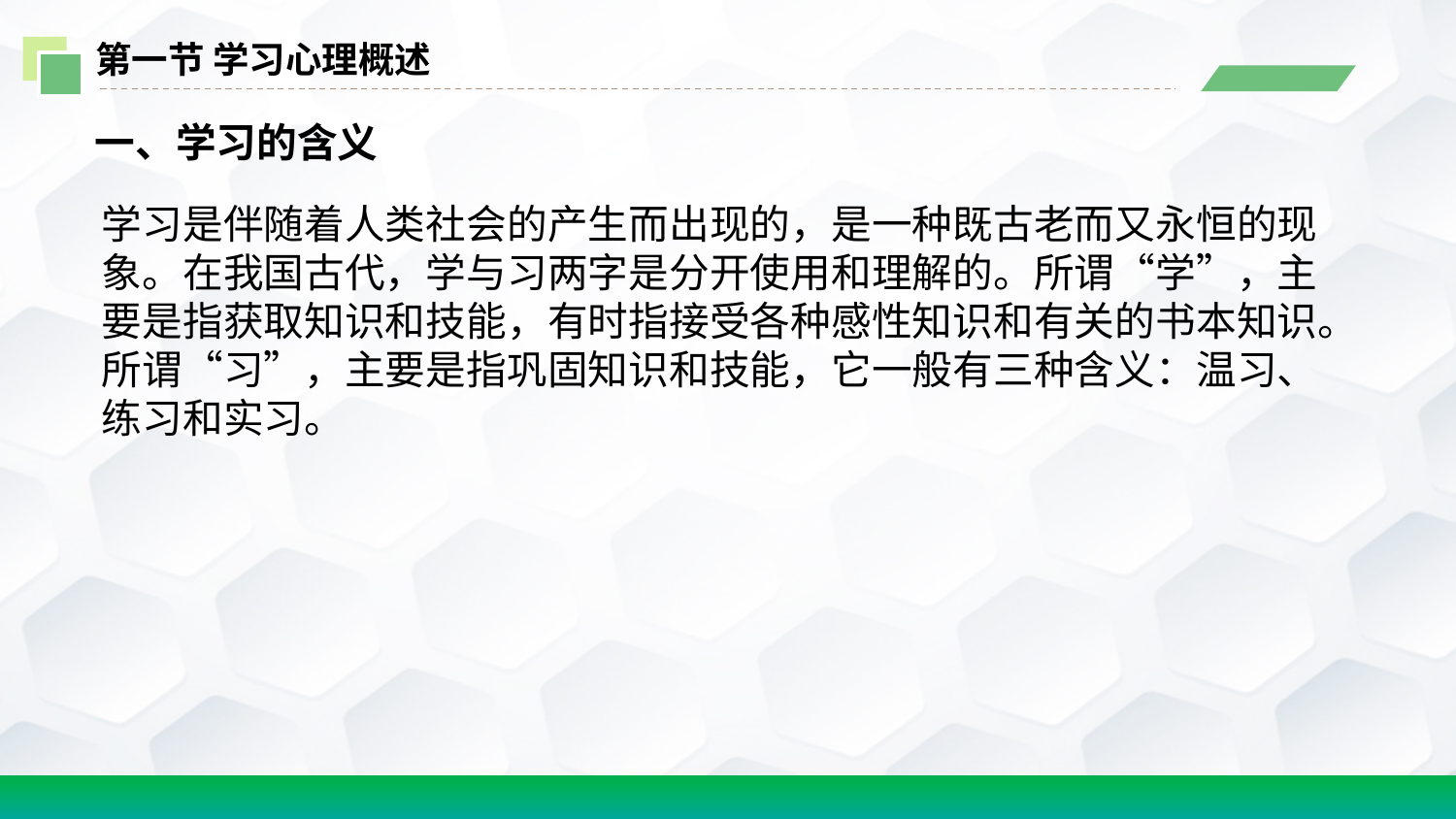

第一节 学习心理概述
一、学习的含义
学习是伴随着人类社会的产生而出现的，是一种既古老而又永恒的现象。在我国古代，学与习两字是分开使用和理解的。所谓“学”，主要是指获取知识和技能，有时指接受各种感性知识和有关的书本知识。所谓“习”，主要是指巩固知识和技能，它一般有三种含义：温习、练习和实习。